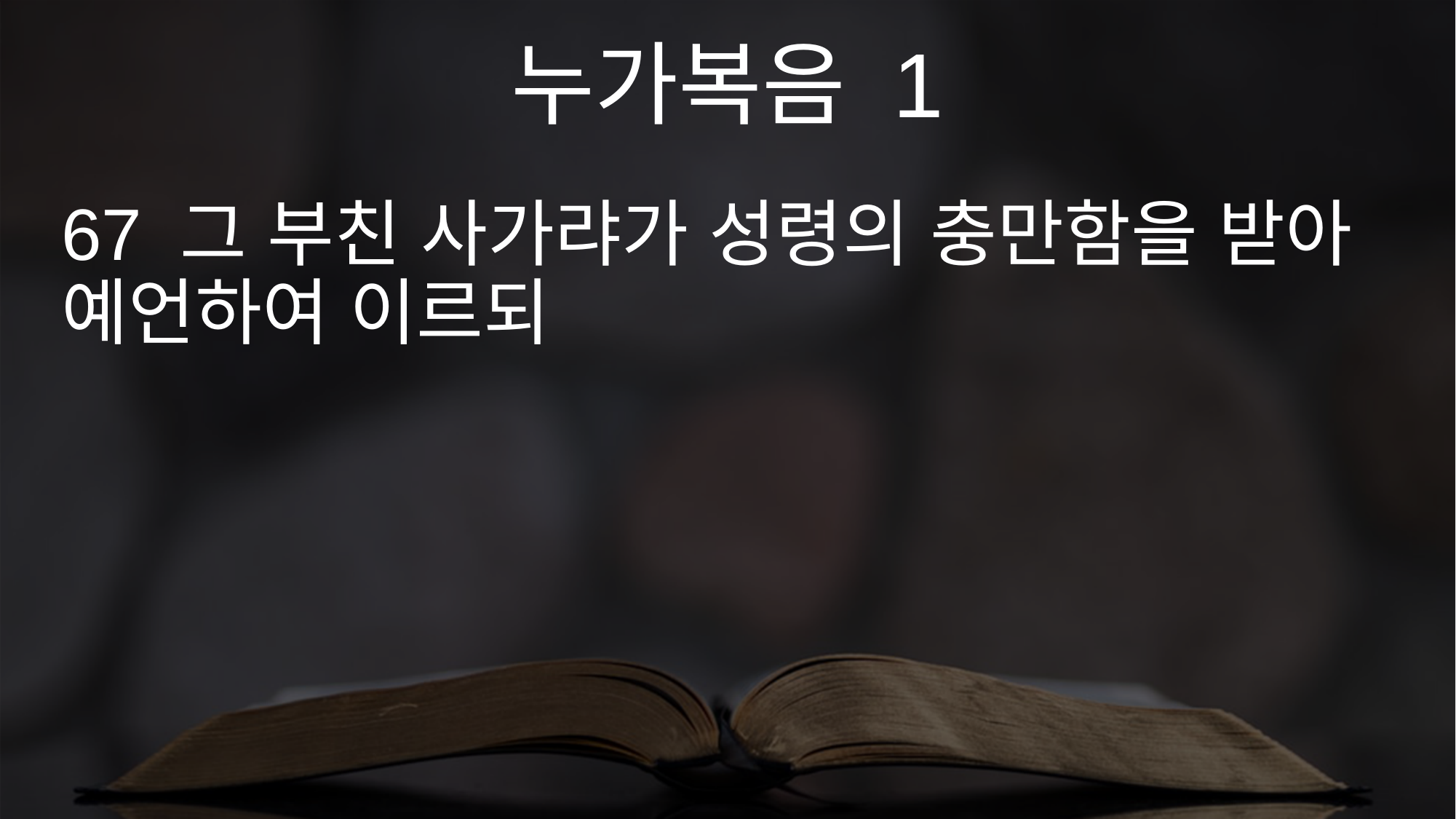

누가복음 1
67 그 부친 사가랴가 성령의 충만함을 받아 예언하여 이르되